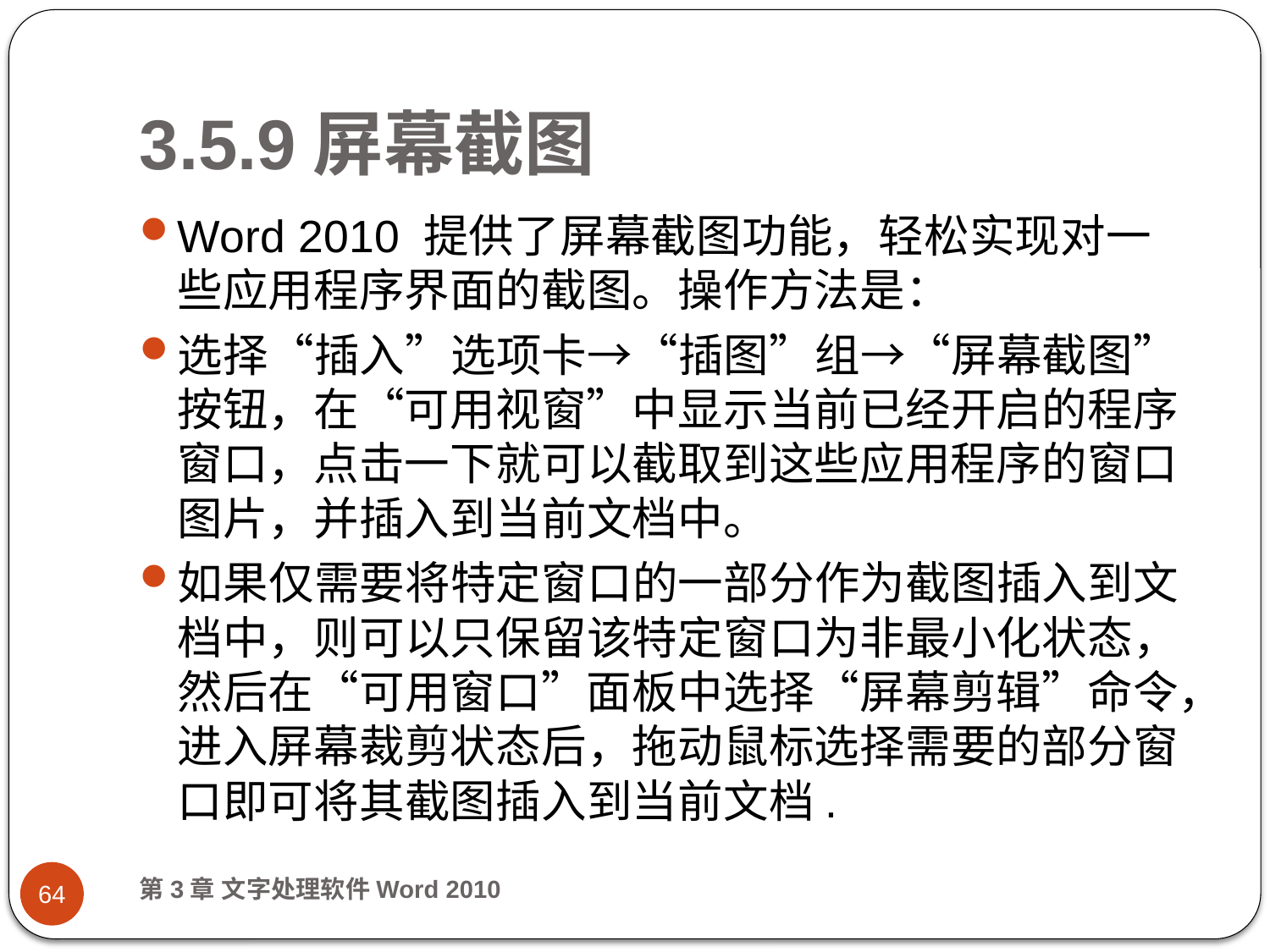

# 3.5.9屏幕截图
Word 2010 提供了屏幕截图功能，轻松实现对一些应用程序界面的截图。操作方法是：
选择“插入”选项卡​→“插图”组→“屏幕截图”按钮，在“可用视窗”中显示当前已经开启的程序窗口，点击一下就可以截取到这些应用程序的窗口图片，并插入到当前文档中。
如果仅需要将特定窗口的一部分作为截图插入到文档中，则可以只保留该特定窗口为非最小化状态，然后在“可用窗口”面板中选择“屏幕剪辑”命令，进入屏幕裁剪状态后，拖动鼠标选择需要的部分窗口即可将其截图插入到当前文档.
第3章 文字处理软件Word 2010
64